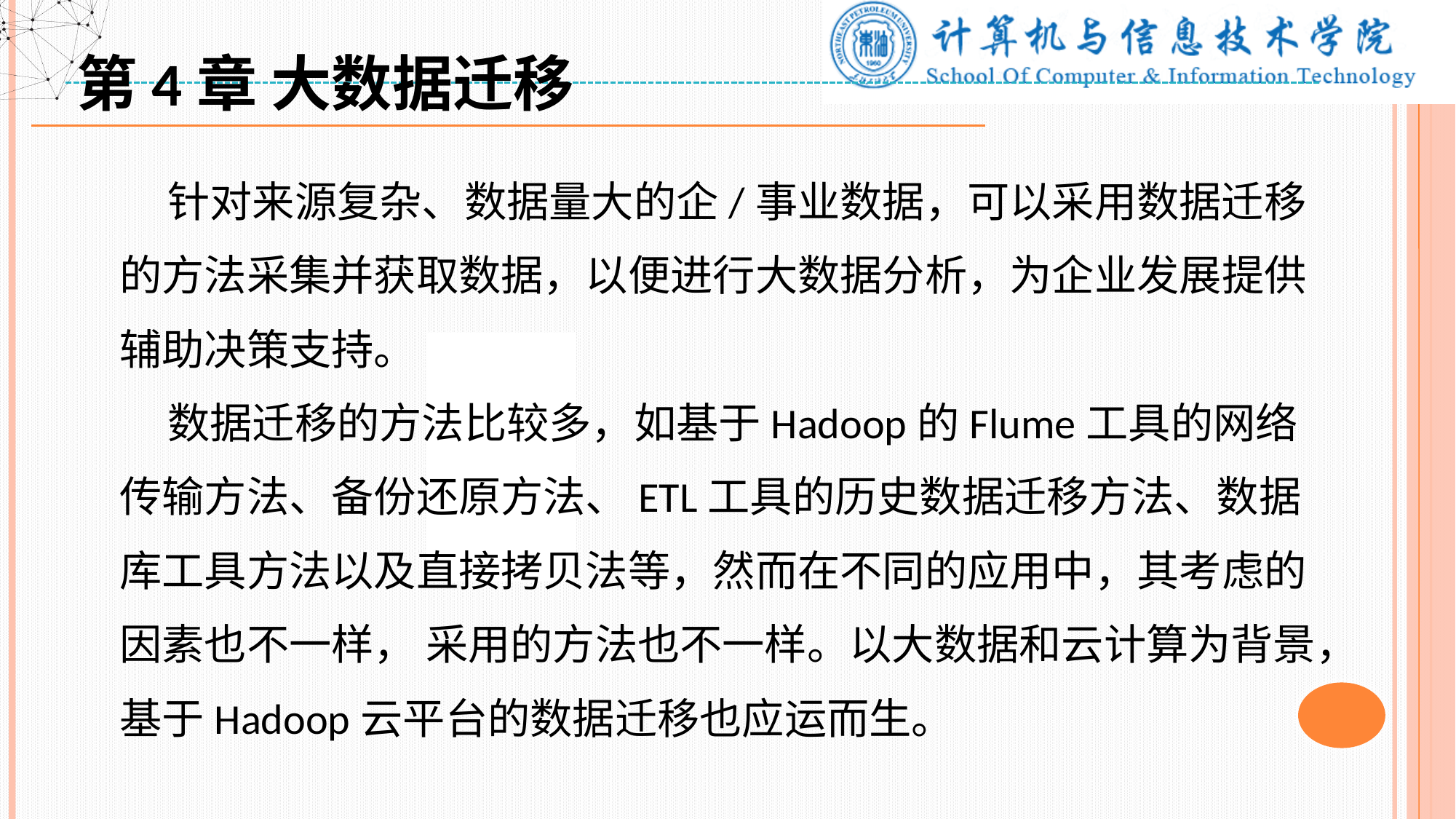

第4章 大数据迁移
    针对来源复杂、数据量大的企/事业数据，可以采用数据迁移的方法采集并获取数据，以便进行大数据分析，为企业发展提供辅助决策支持。
    数据迁移的方法比较多，如基于Hadoop的Flume工具的网络传输方法、备份还原方法、ETL工具的历史数据迁移方法、数据库工具方法以及直接拷贝法等，然而在不同的应用中，其考虑的因素也不一样， 采用的方法也不一样。以大数据和云计算为背景，基于Hadoop云平台的数据迁移也应运而生。